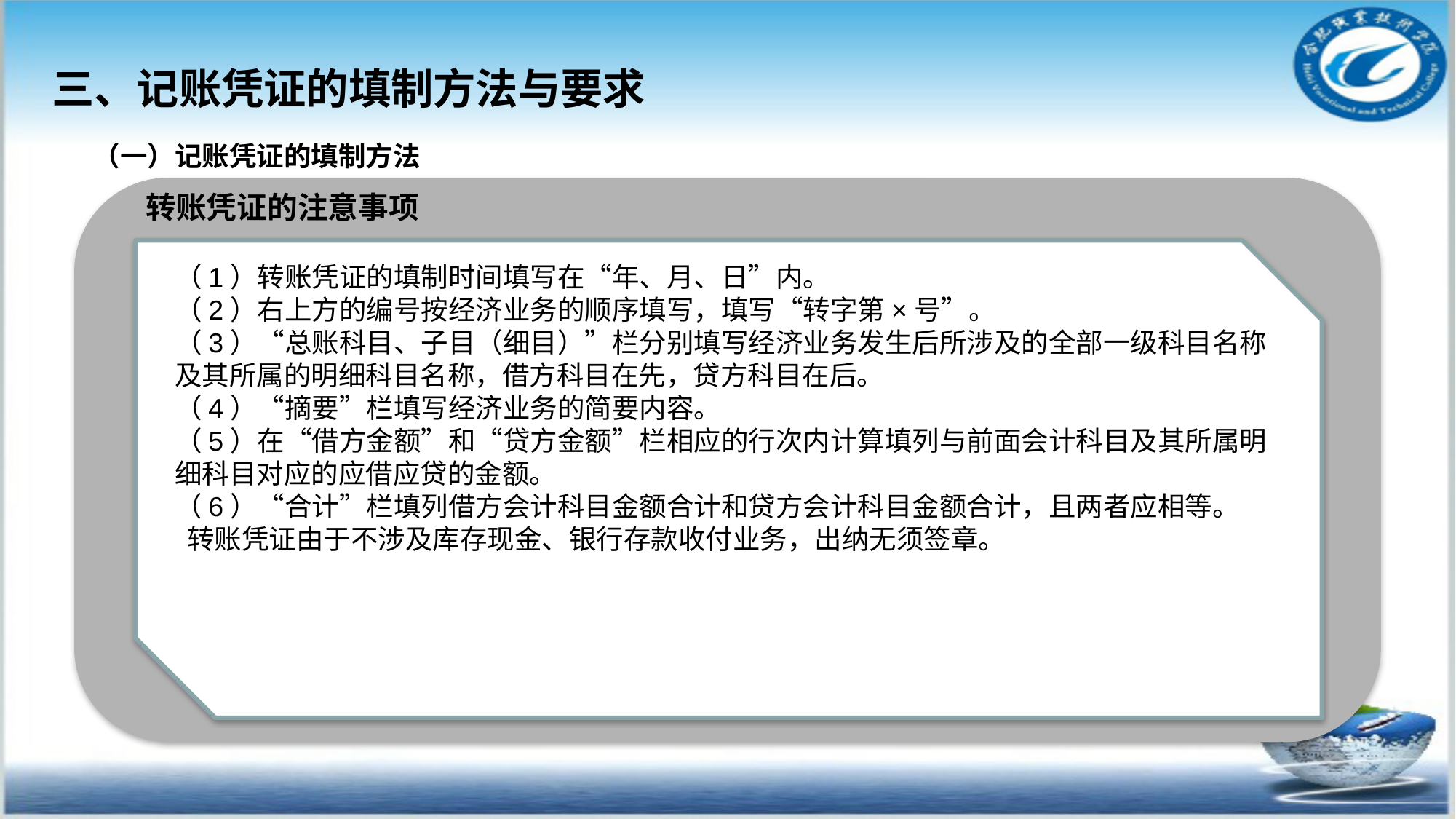

三、记账凭证的填制方法与要求
（一）记账凭证的填制方法

转账凭证的注意事项

（1）转账凭证的填制时间填写在“年、月、日”内。
（2）右上方的编号按经济业务的顺序填写，填写“转字第×号”。
（3）“总账科目、子目（细目）”栏分别填写经济业务发生后所涉及的全部一级科目名称及其所属的明细科目名称，借方科目在先，贷方科目在后。
（4）“摘要”栏填写经济业务的简要内容。
（5）在“借方金额”和“贷方金额”栏相应的行次内计算填列与前面会计科目及其所属明细科目对应的应借应贷的金额。
（6）“合计”栏填列借方会计科目金额合计和贷方会计科目金额合计，且两者应相等。
 转账凭证由于不涉及库存现金、银行存款收付业务，出纳无须签章。